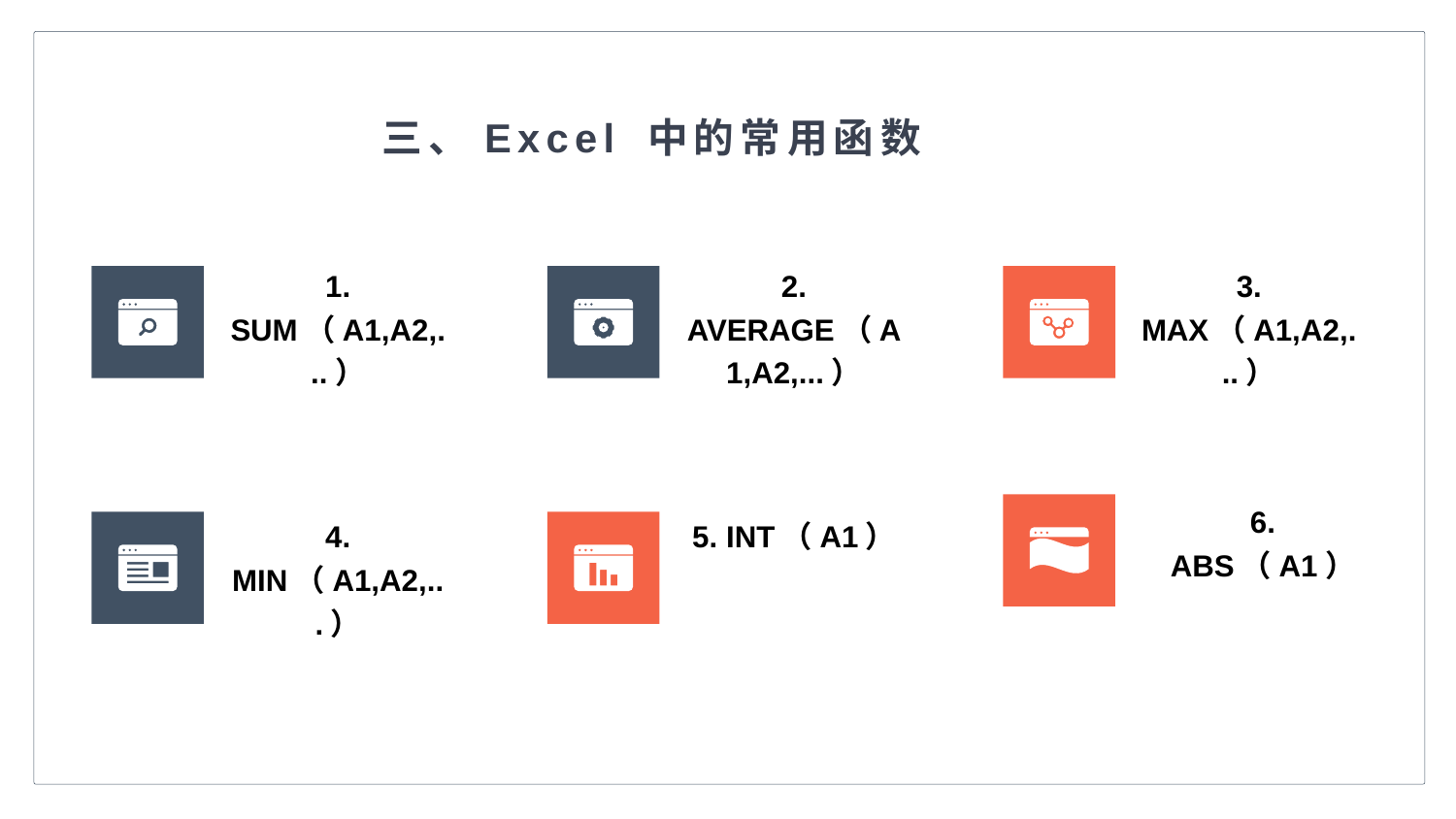

三、Excel 中的常用函数
1. SUM（A1,A2,...）
2. AVERAGE（A1,A2,...）
3. MAX（A1,A2,...）

6. ABS（A1）

4. MIN（A1,A2,...）
5. INT（A1）